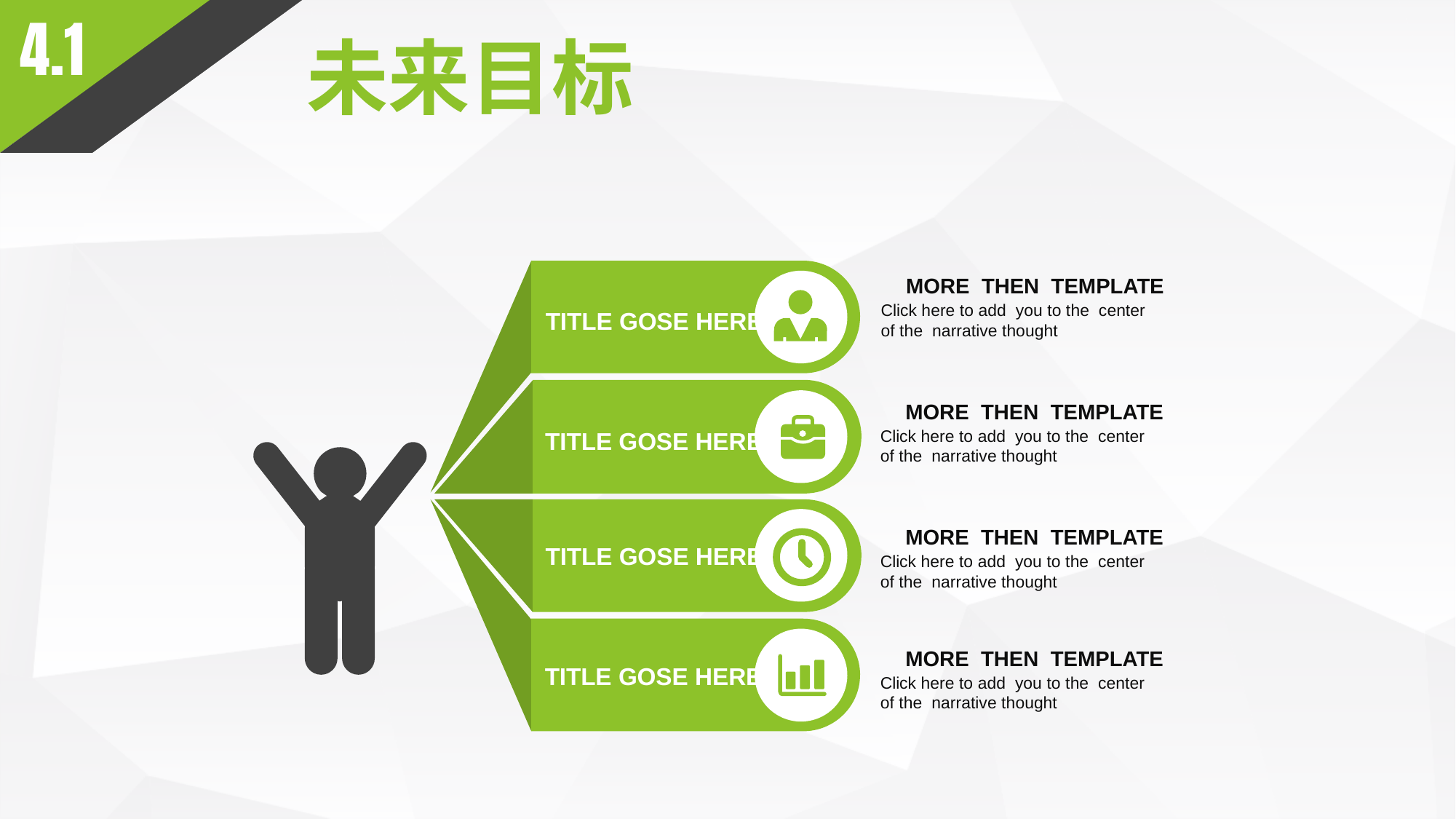

4.1
未来目标
   MORE  THEN  TEMPLATE
Click here to add  you to the  center
of the  narrative thought

TITLE GOSE HERE

   MORE  THEN  TEMPLATE
Click here to add  you to the  center
of the  narrative thought

TITLE GOSE HERE

   MORE  THEN  TEMPLATE
Click here to add  you to the  center
of the  narrative thought

TITLE GOSE HERE

   MORE  THEN  TEMPLATE
Click here to add  you to the  center
of the  narrative thought

TITLE GOSE HERE